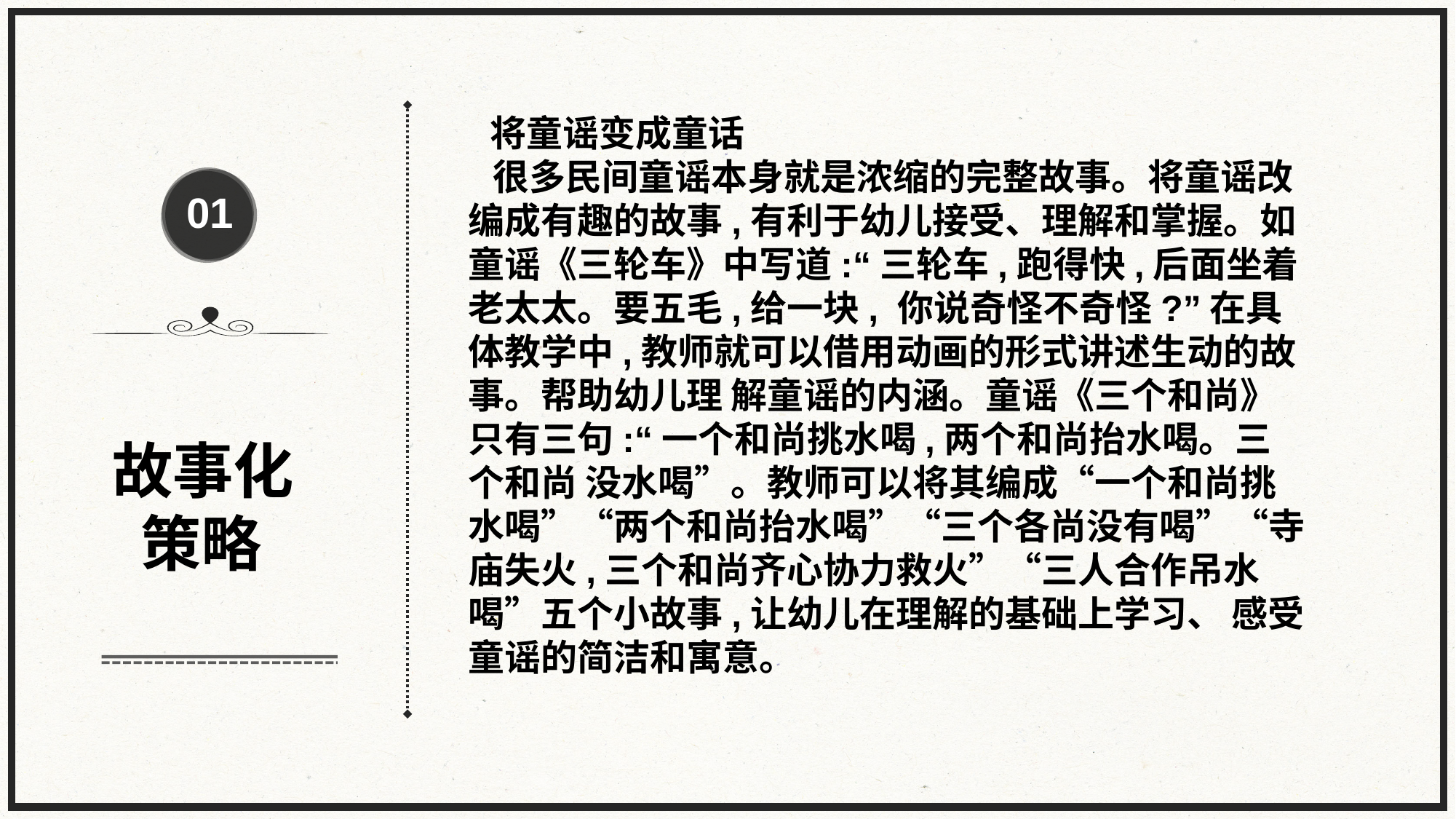

将童谣变成童话
  很多民间童谣本身就是浓缩的完整故事。将童谣改编成有趣的故事,有利于幼儿接受、理解和掌握。如童谣《三轮车》中写道:“三轮车,跑得快,后面坐着老太太。要五毛,给一块, 你说奇怪不奇怪?”在具体教学中,教师就可以借用动画的形式讲述生动的故事。帮助幼儿理 解童谣的内涵。童谣《三个和尚》只有三句:“一个和尚挑水喝,两个和尚抬水喝。三个和尚 没水喝”。教师可以将其编成“一个和尚挑水喝”“两个和尚抬水喝”“三个各尚没有喝”“寺 庙失火,三个和尚齐心协力救火”“三人合作吊水喝”五个小故事,让幼儿在理解的基础上学习、 感受童谣的简洁和寓意。

01

故事化
 策略